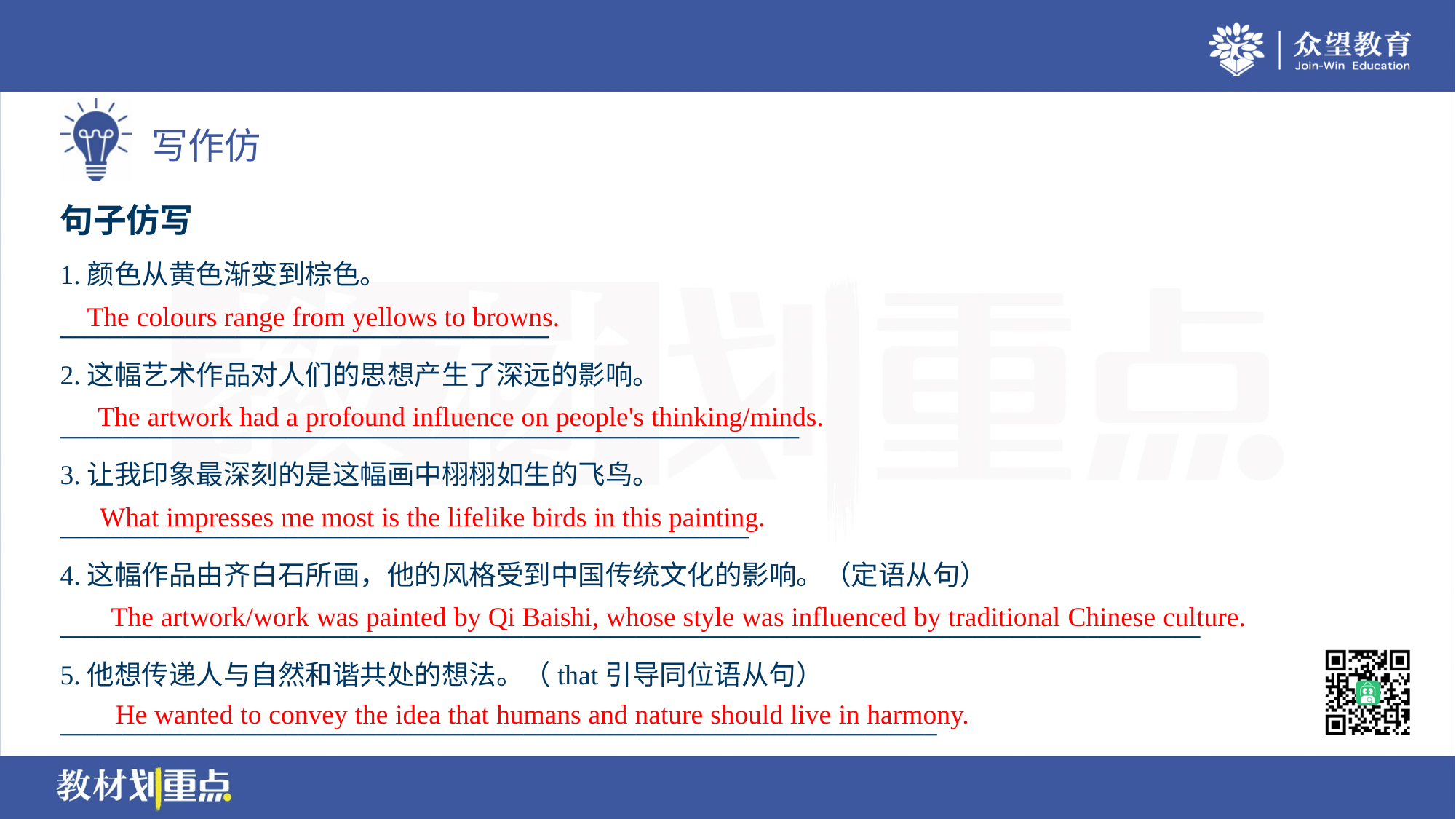

句子仿写
1.颜色从黄色渐变到棕色。
_______________________________________
2.这幅艺术作品对人们的思想产生了深远的影响。
___________________________________________________________
3.让我印象最深刻的是这幅画中栩栩如生的飞鸟。
_______________________________________________________
4.这幅作品由齐白石所画，他的风格受到中国传统文化的影响。（定语从句）
___________________________________________________________________________________________
5.他想传递人与自然和谐共处的想法。（that引导同位语从句）
______________________________________________________________________
The colours range from yellows to browns.
The artwork had a profound influence on people's thinking/minds.
What impresses me most is the lifelike birds in this painting.
The artwork/work was painted by Qi Baishi, whose style was influenced by traditional Chinese culture.
He wanted to convey the idea that humans and nature should live in harmony.